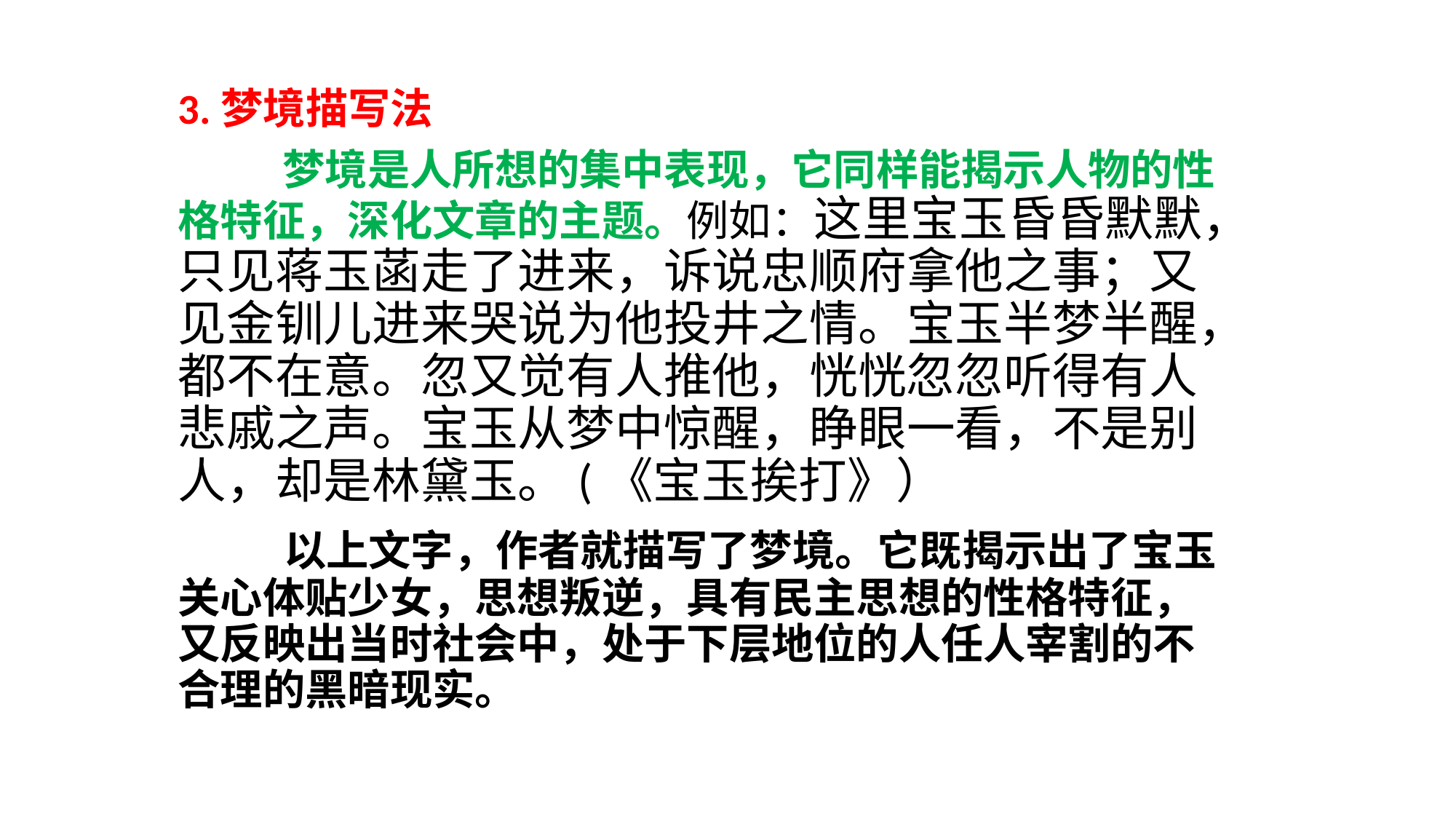

3.梦境描写法
        梦境是人所想的集中表现，它同样能揭示人物的性格特征，深化文章的主题。例如：这里宝玉昏昏默默，只见蒋玉菡走了进来，诉说忠顺府拿他之事；又见金钏儿进来哭说为他投井之情。宝玉半梦半醒，都不在意。忽又觉有人推他，恍恍忽忽听得有人悲戚之声。宝玉从梦中惊醒，睁眼一看，不是别人，却是林黛玉。(《宝玉挨打》）
       以上文字，作者就描写了梦境。它既揭示出了宝玉关心体贴少女，思想叛逆，具有民主思想的性格特征，又反映出当时社会中，处于下层地位的人任人宰割的不合理的黑暗现实。